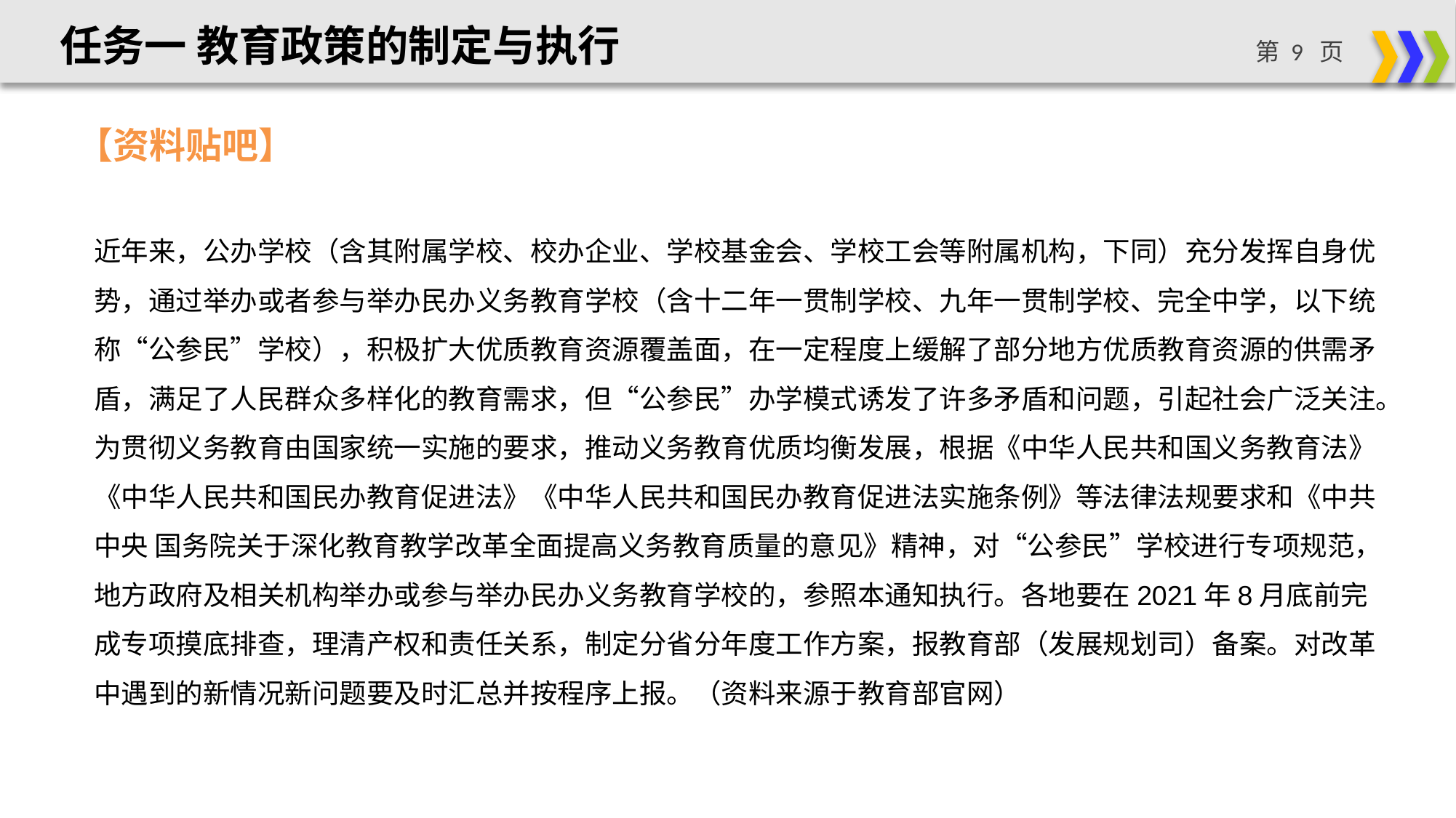

任务一 教育政策的制定与执行
【资料贴吧】
近年来，公办学校（含其附属学校、校办企业、学校基金会、学校工会等附属机构，下同）充分发挥自身优势，通过举办或者参与举办民办义务教育学校（含十二年一贯制学校、九年一贯制学校、完全中学，以下统称“公参民”学校），积极扩大优质教育资源覆盖面，在一定程度上缓解了部分地方优质教育资源的供需矛盾，满足了人民群众多样化的教育需求，但“公参民”办学模式诱发了许多矛盾和问题，引起社会广泛关注。为贯彻义务教育由国家统一实施的要求，推动义务教育优质均衡发展，根据《中华人民共和国义务教育法》《中华人民共和国民办教育促进法》《中华人民共和国民办教育促进法实施条例》等法律法规要求和《中共中央 国务院关于深化教育教学改革全面提高义务教育质量的意见》精神，对“公参民”学校进行专项规范，地方政府及相关机构举办或参与举办民办义务教育学校的，参照本通知执行。各地要在2021年8月底前完成专项摸底排查，理清产权和责任关系，制定分省分年度工作方案，报教育部（发展规划司）备案。对改革中遇到的新情况新问题要及时汇总并按程序上报。（资料来源于教育部官网）